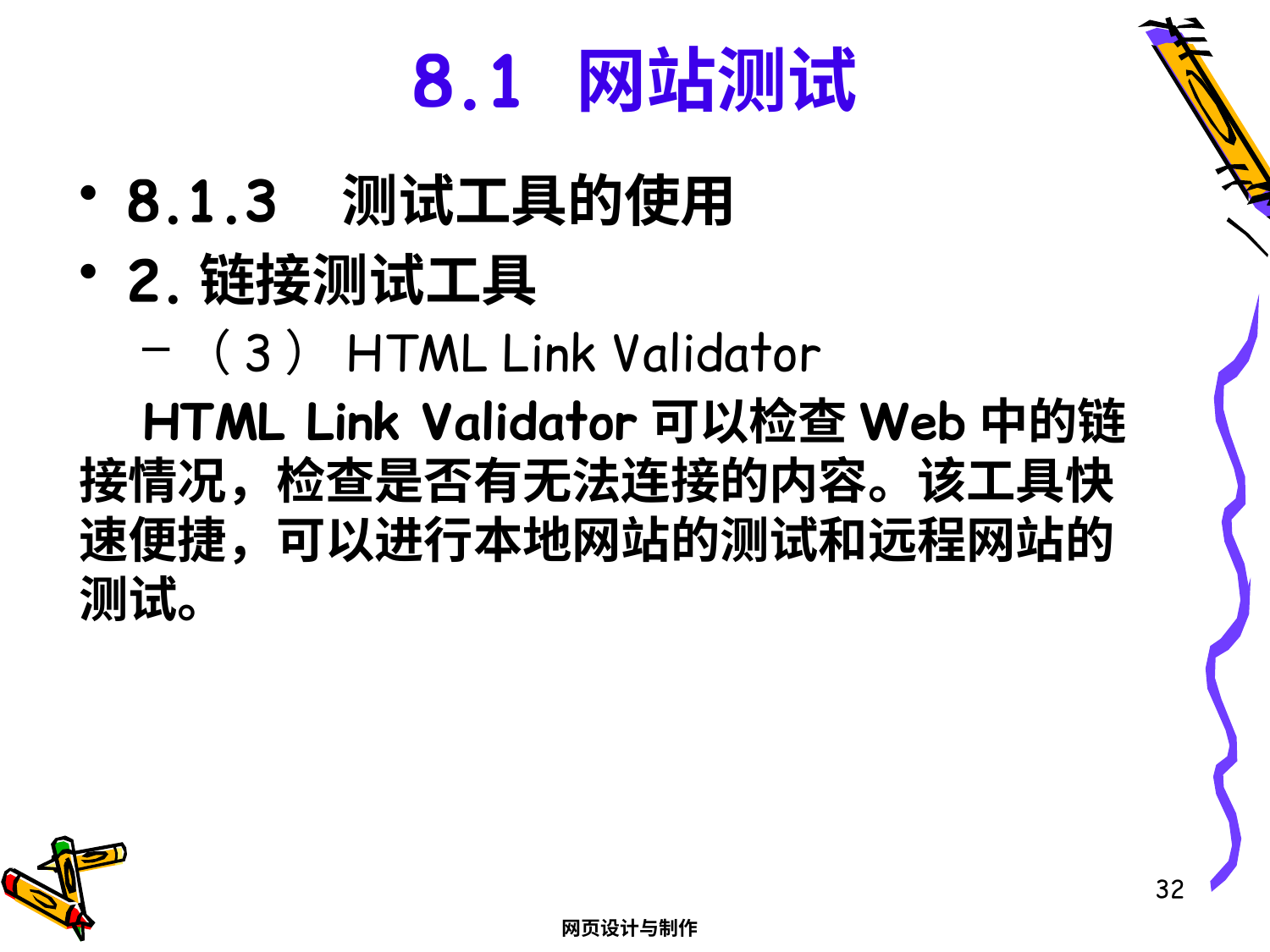

# 8.1 网站测试
8.1.3  测试工具的使用
2.链接测试工具
（3）HTML Link Validator
HTML Link Validator可以检查Web中的链接情况，检查是否有无法连接的内容。该工具快速便捷，可以进行本地网站的测试和远程网站的测试。
32
网页设计与制作